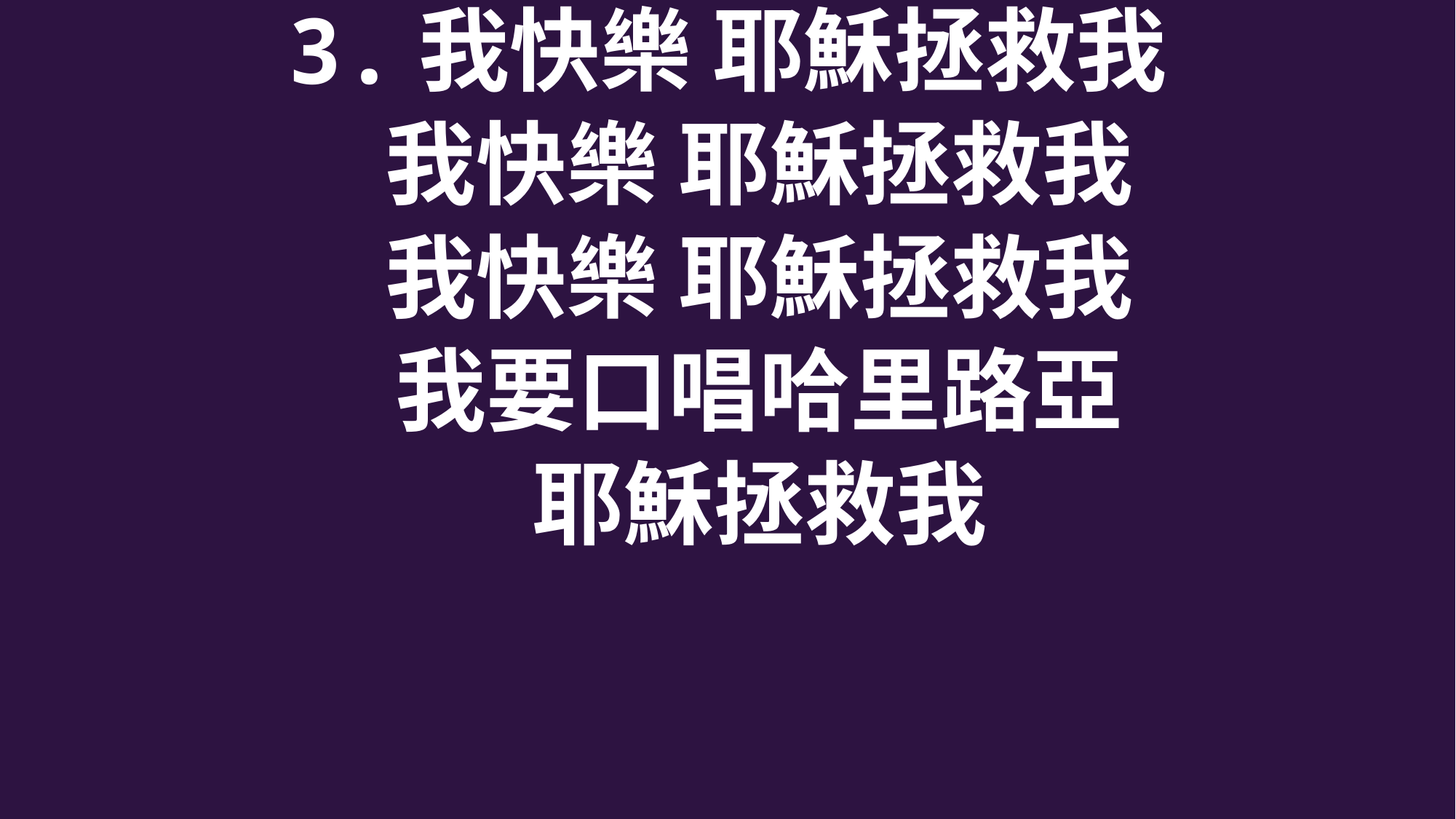

3.我快樂 耶穌拯救我
  我快樂 耶穌拯救我
  我快樂 耶穌拯救我
  我要口唱哈里路亞
  耶穌拯救我